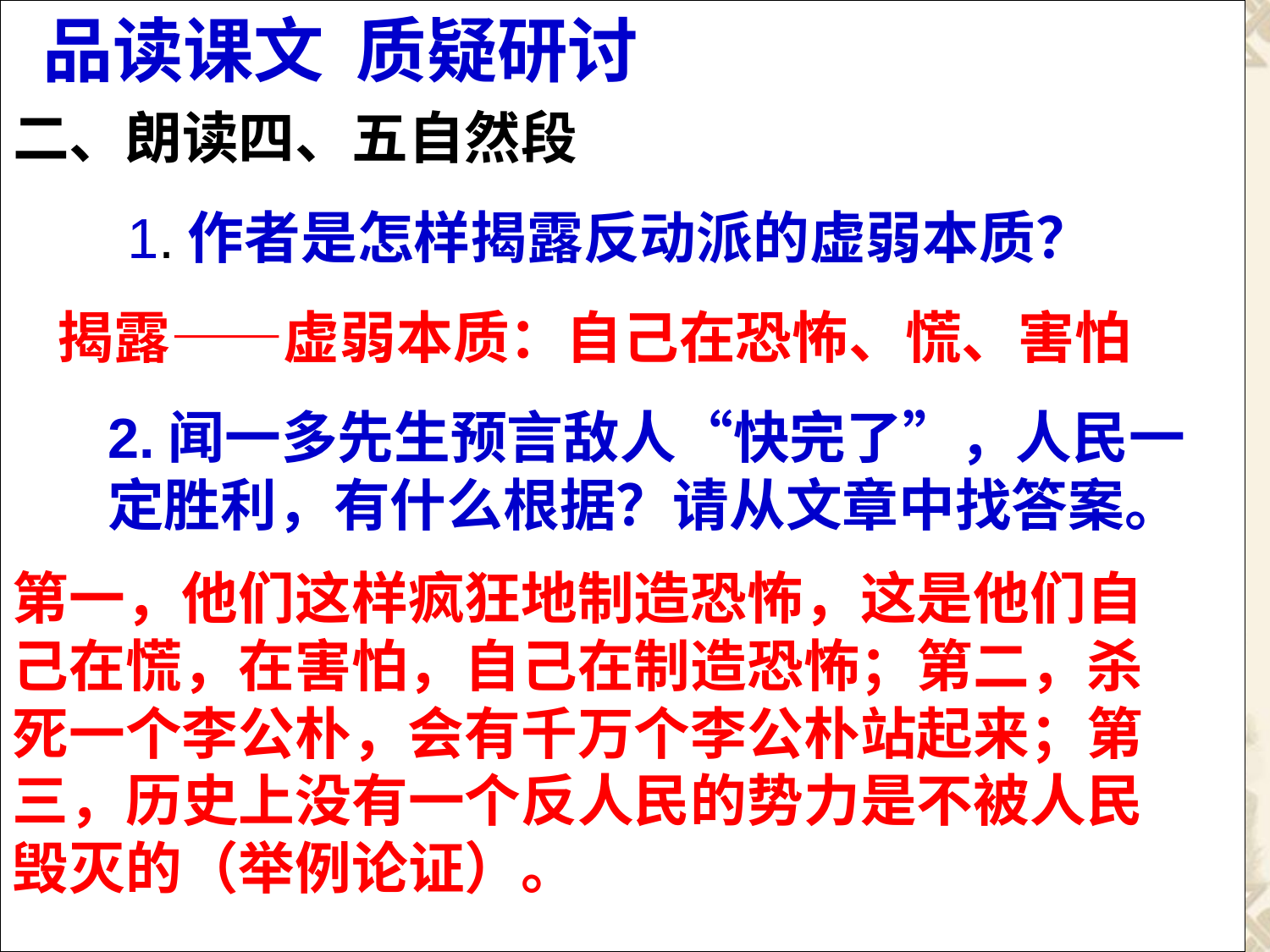

品读课文  质疑研讨
二、朗读四、五自然段

#
1.作者是怎样揭露反动派的虚弱本质？
揭露——虚弱本质：自己在恐怖、慌、害怕
2.闻一多先生预言敌人“快完了”，人民一定胜利，有什么根据？请从文章中找答案。
第一，他们这样疯狂地制造恐怖，这是他们自己在慌，在害怕，自己在制造恐怖；第二，杀死一个李公朴，会有千万个李公朴站起来；第三，历史上没有一个反人民的势力是不被人民毁灭的（举例论证）。